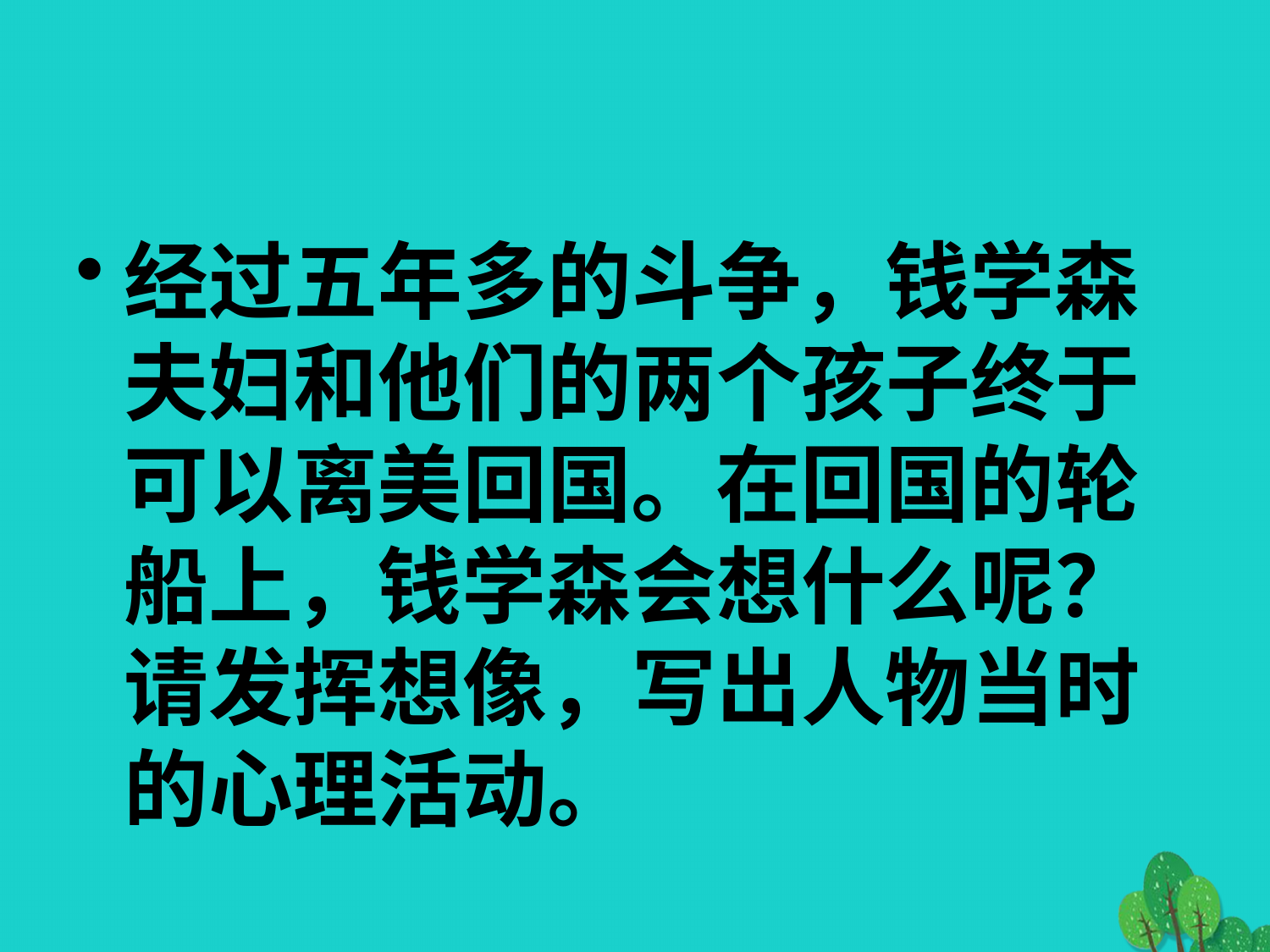

经过五年多的斗争，钱学森夫妇和他们的两个孩子终于可以离美回国。在回国的轮船上，钱学森会想什么呢？请发挥想像，写出人物当时的心理活动。